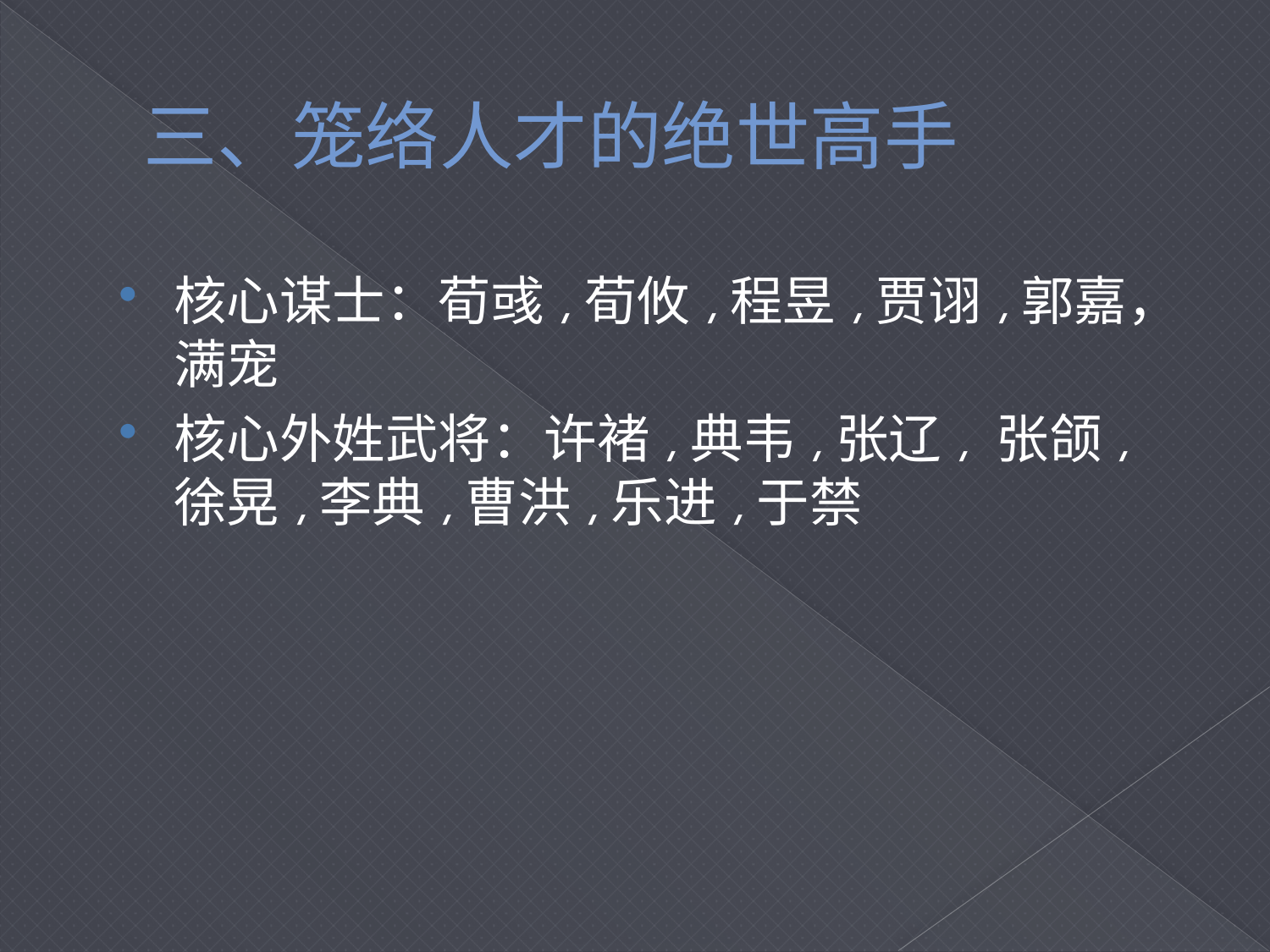

# 三、笼络人才的绝世高手
核心谋士：荀彧,荀攸,程昱,贾诩,郭嘉，满宠
核心外姓武将：许褚,典韦,张辽, 张颌,徐晃,李典,曹洪,乐进,于禁